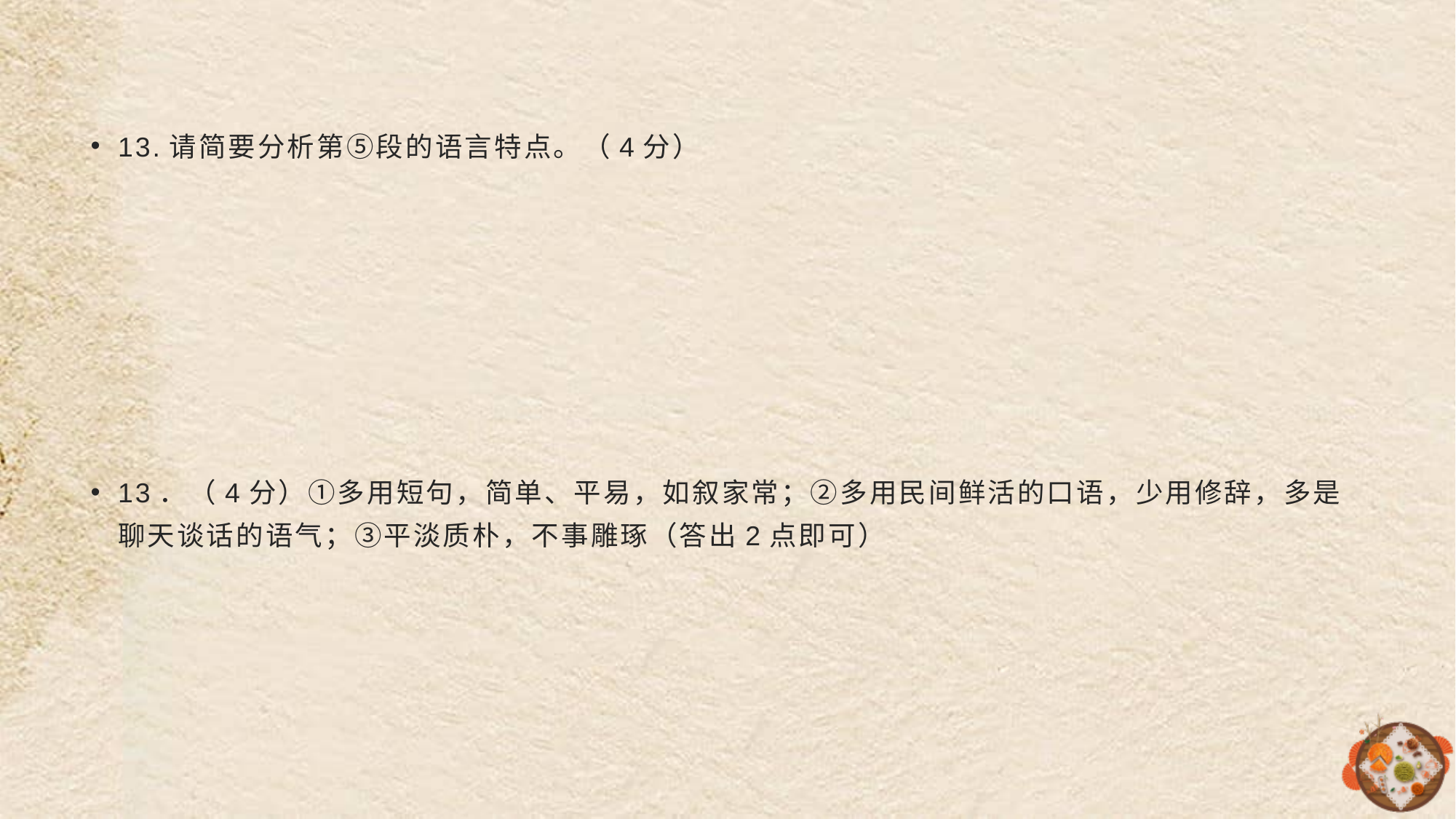

#
13.请简要分析第⑤段的语言特点。（4分）

13．（4分）①多用短句，简单、平易，如叙家常；②多用民间鲜活的口语，少用修辞，多是聊天谈话的语气；③平淡质朴，不事雕琢（答出2点即可）